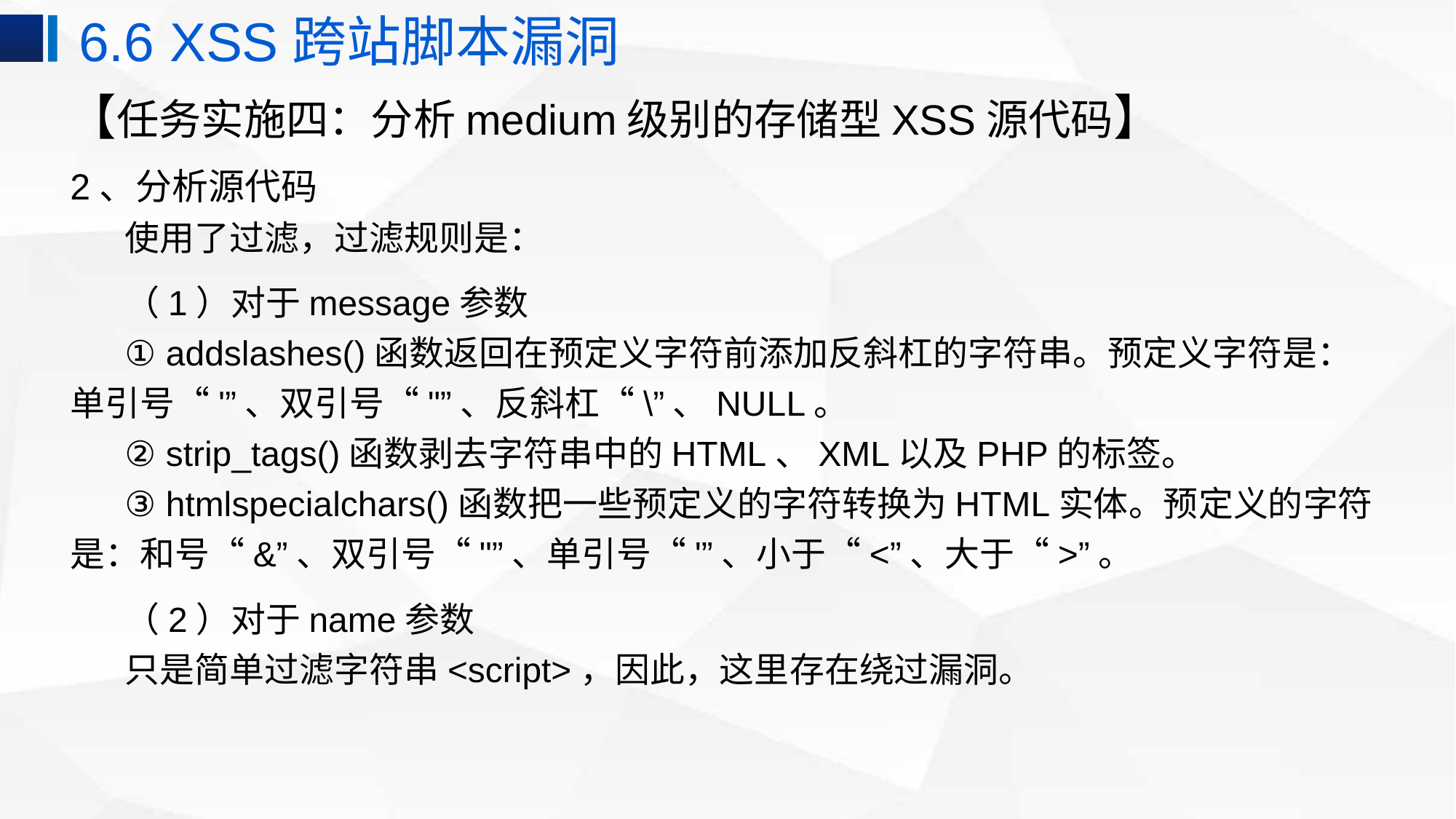

6.6 XSS跨站脚本漏洞

【任务实施四：分析medium级别的存储型XSS源代码】
2、分析源代码
使用了过滤，过滤规则是：
（1）对于message参数
① addslashes()函数返回在预定义字符前添加反斜杠的字符串。预定义字符是：单引号“'”、双引号“"”、反斜杠“\”、NULL。
② strip_tags()函数剥去字符串中的HTML、XML以及PHP的标签。
③ htmlspecialchars()函数把一些预定义的字符转换为HTML实体。预定义的字符是：和号“&”、双引号“"”、单引号“'”、小于“<”、大于“>”。
（2）对于name参数
只是简单过滤字符串<script>，因此，这里存在绕过漏洞。